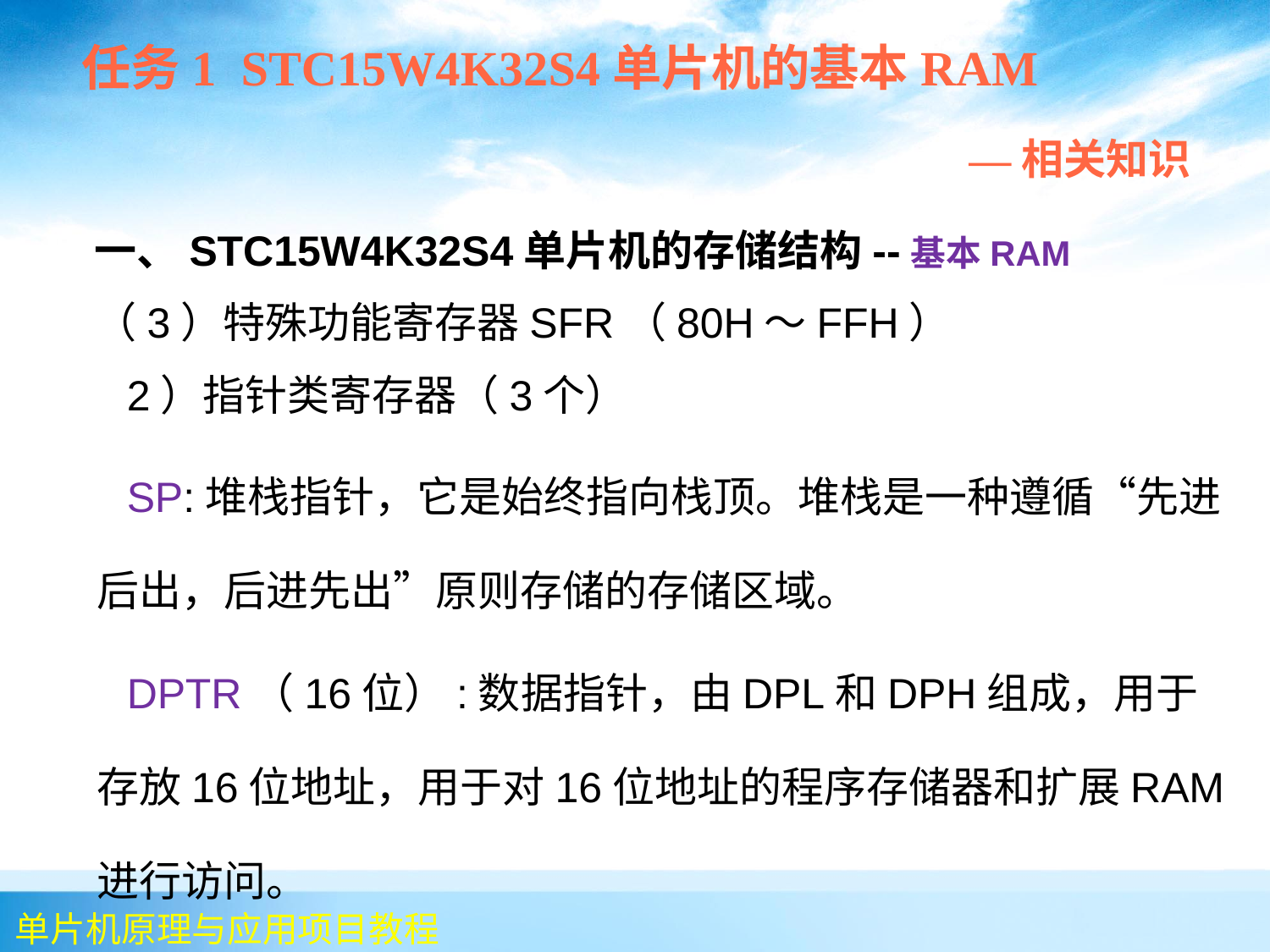

任务1  STC15W4K32S4单片机的基本RAM
                                                                            —相关知识
   一、STC15W4K32S4单片机的存储结构--基本RAM
   （3）特殊功能寄存器SFR（80H～FFH）
      2）指针类寄存器（3个）
      SP:堆栈指针，它是始终指向栈顶。堆栈是一种遵循“先进后出，后进先出”原则存储的存储区域。
      DPTR（16位）:数据指针，由DPL和DPH组成，用于存放16位地址，用于对16位地址的程序存储器和扩展RAM进行访问。